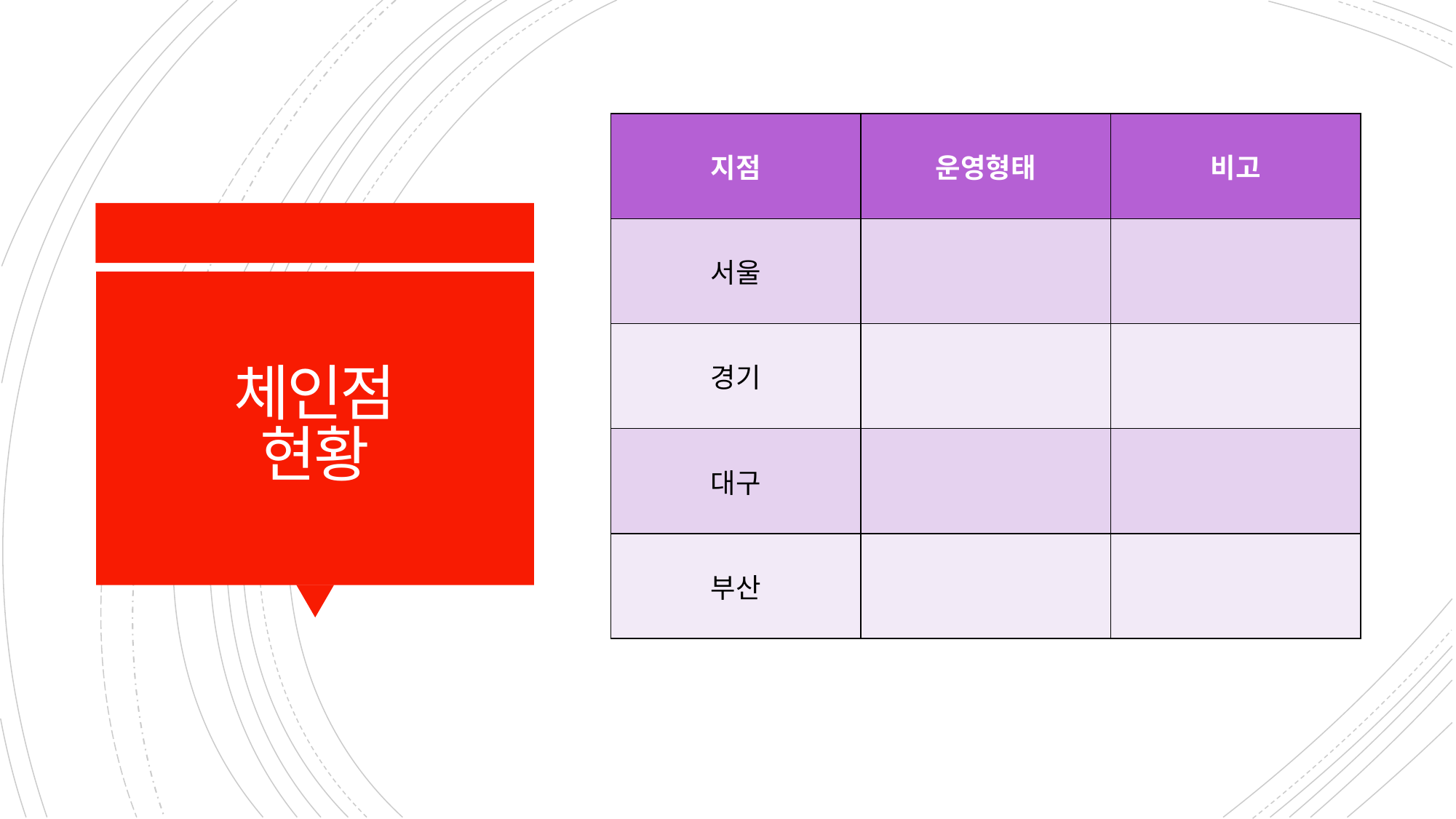

| 지점 | 운영형태 | 비고 |
| --- | --- | --- |
| 서울 |  |  |
| 경기 |  |  |
| 대구 |  |  |
| 부산 |  |  |
# 체인점 현황